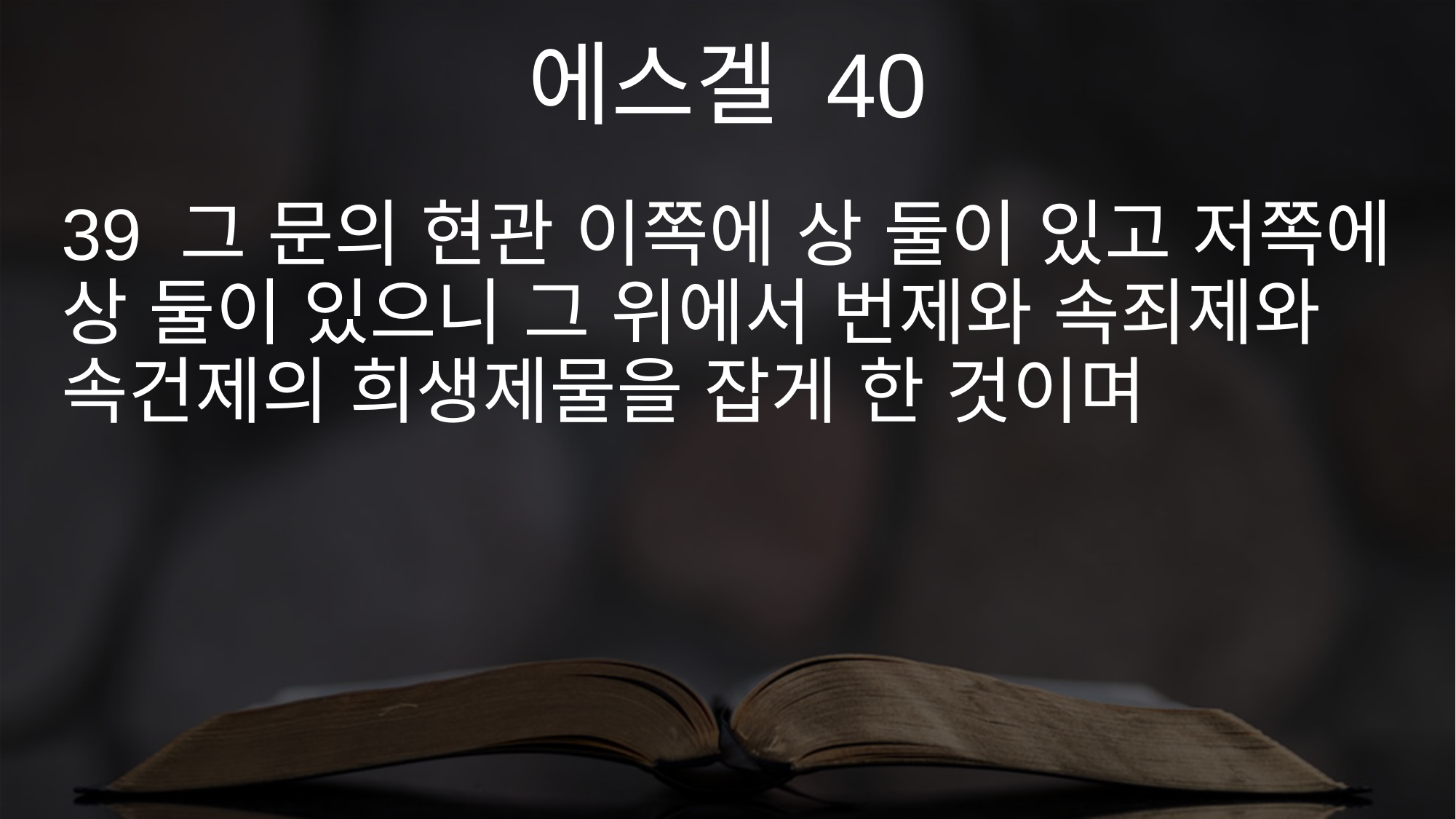

에스겔 40
39 그 문의 현관 이쪽에 상 둘이 있고 저쪽에 상 둘이 있으니 그 위에서 번제와 속죄제와 속건제의 희생제물을 잡게 한 것이며